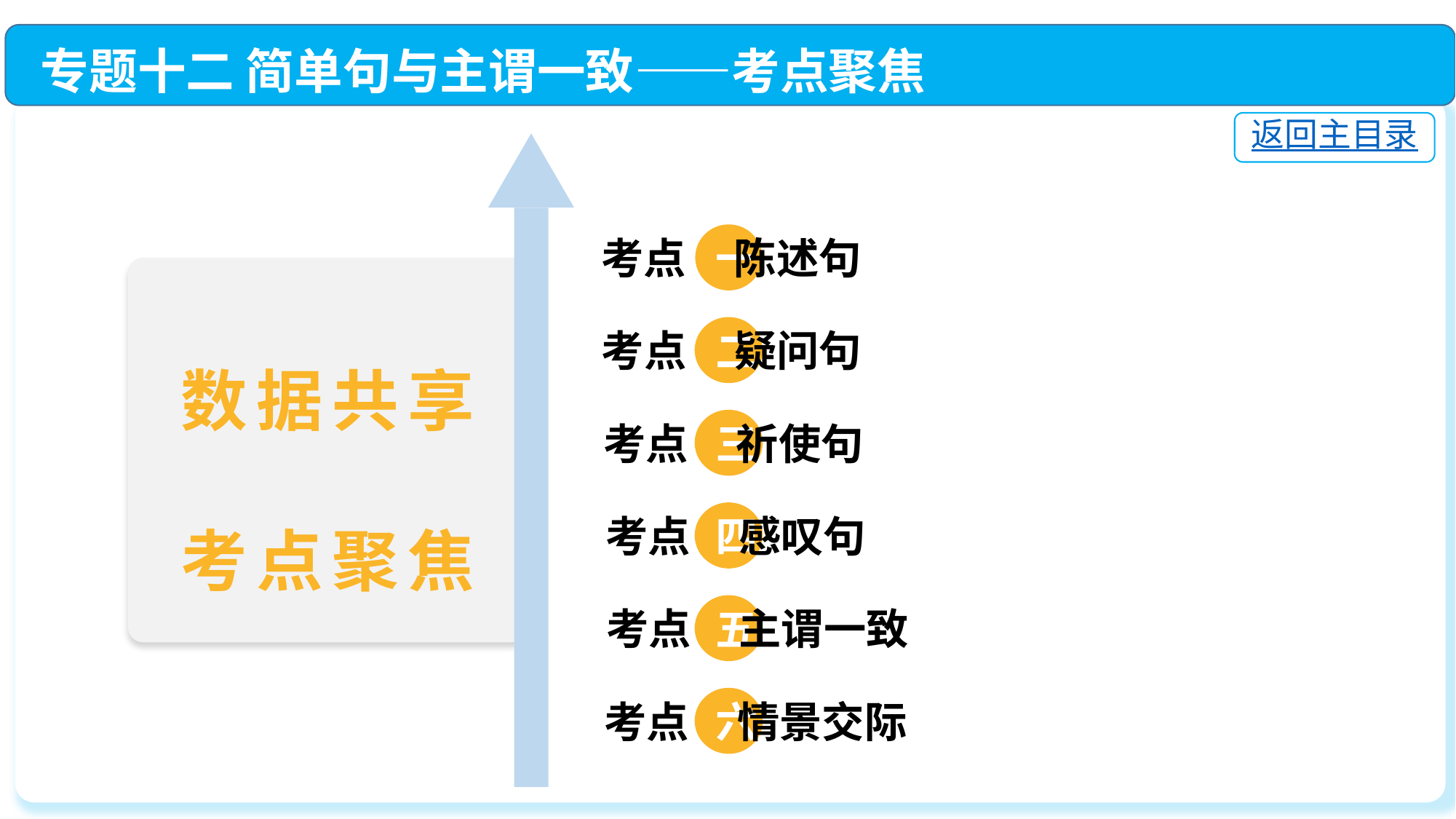

专题十二 简单句与主谓一致——考点聚焦

返回主目录

一
二
三
四
五
六
考点     陈述句
考点     疑问句
考点     祈使句
考点     感叹句
考点     主谓一致
考点     情景交际

数据共享
考点聚焦